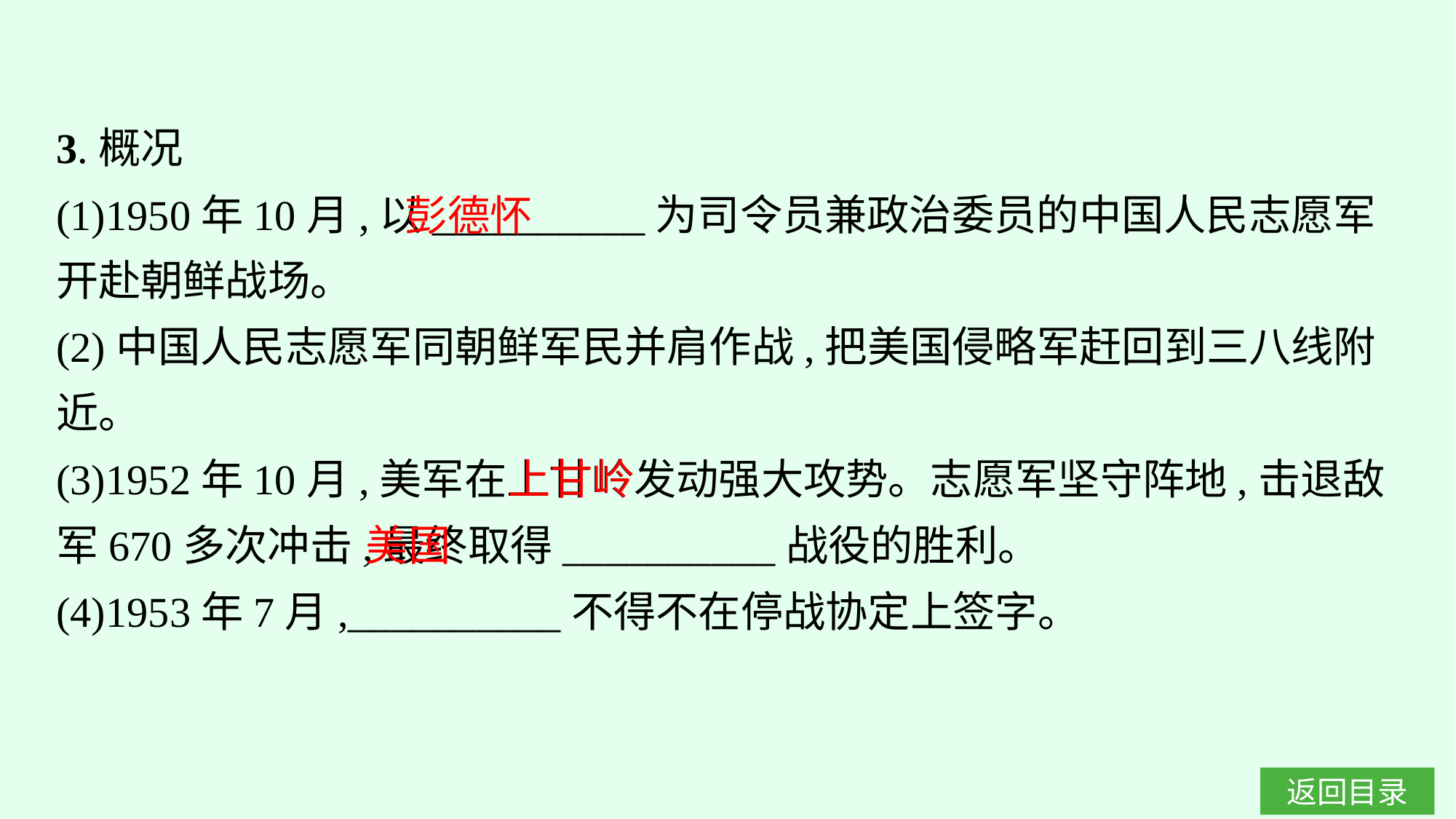

3.概况
(1)1950年10月,以__________为司令员兼政治委员的中国人民志愿军开赴朝鲜战场。
(2)中国人民志愿军同朝鲜军民并肩作战,把美国侵略军赶回到三八线附近。
(3)1952年10月,美军在上甘岭发动强大攻势。志愿军坚守阵地,击退敌军670多次冲击,最终取得__________战役的胜利。
(4)1953年7月,__________不得不在停战协定上签字。
彭德怀
上甘岭
美国